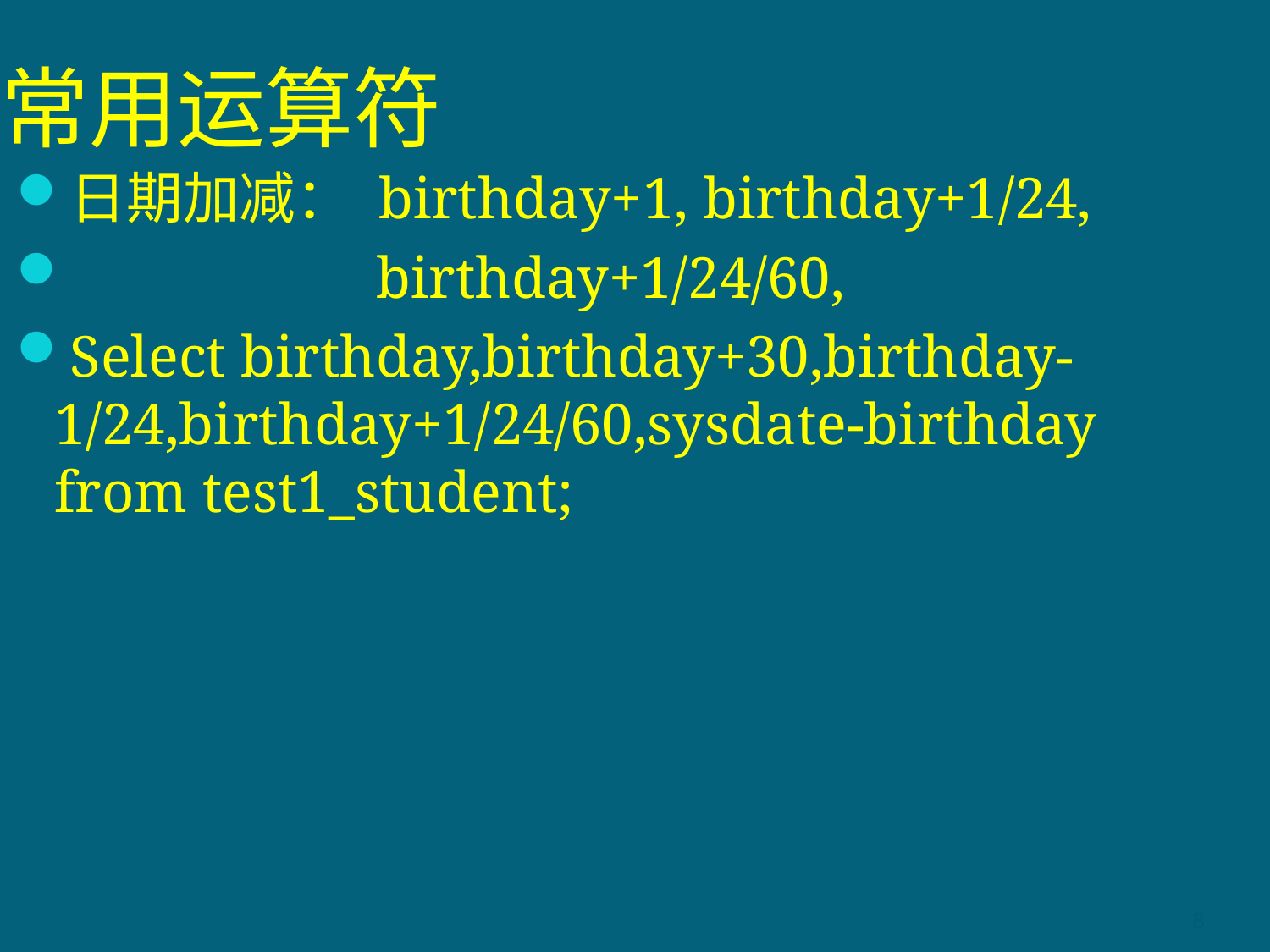

# 常用运算符
日期加减： birthday+1, birthday+1/24,
                     birthday+1/24/60,
Select birthday,birthday+30,birthday-1/24,birthday+1/24/60,sysdate-birthday  from test1_student;

8